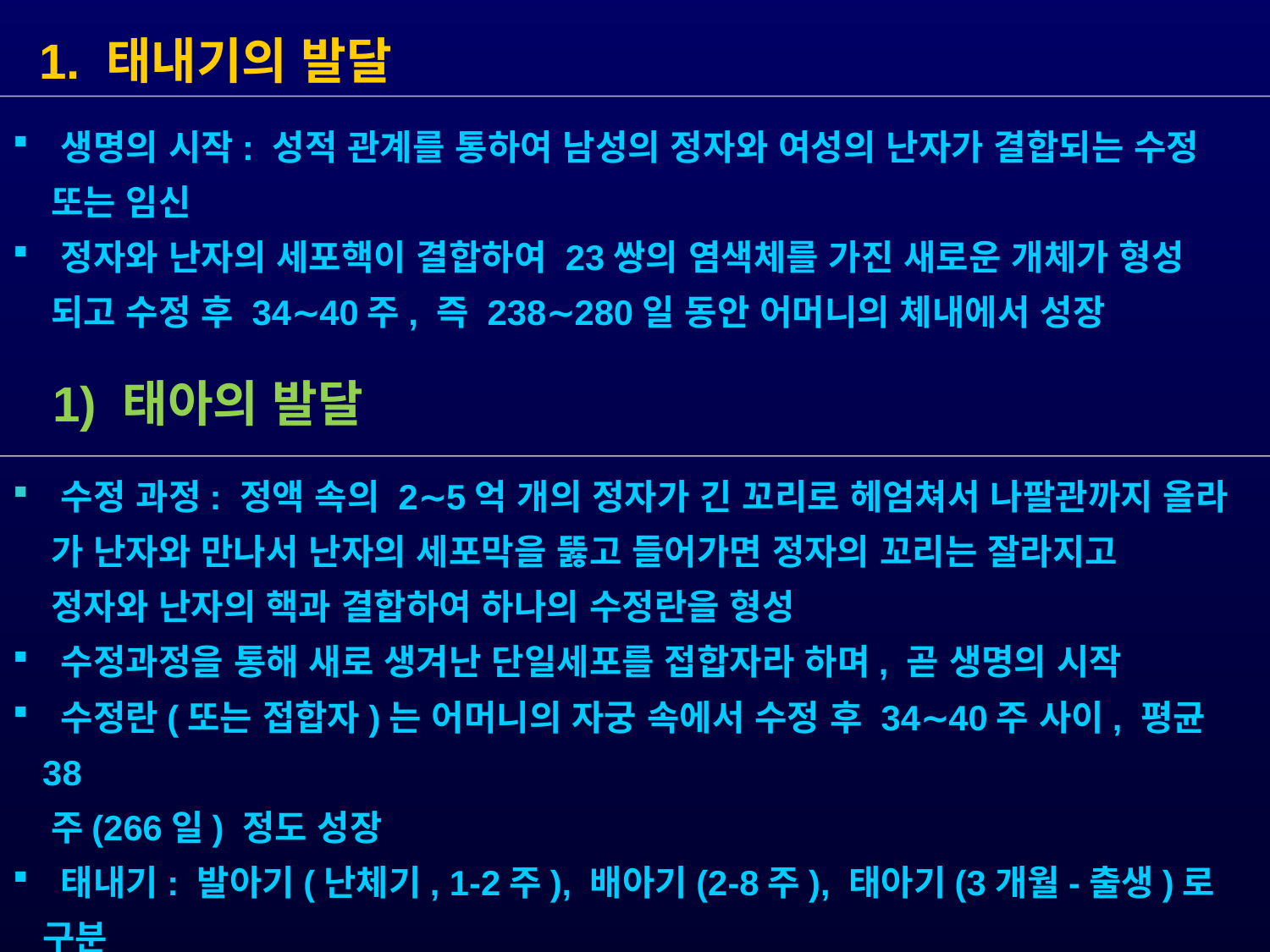

1. 태내기의 발달

 수정 과정: 정액 속의 2∼5억 개의 정자가 긴 꼬리로 헤엄쳐서 나팔관까지 올라
   가 난자와 만나서 난자의 세포막을 뚫고 들어가면 정자의 꼬리는 잘라지고
   정자와 난자의 핵과 결합하여 하나의 수정란을 형성
 수정과정을 통해 새로 생겨난 단일세포를 접합자라 하며, 곧 생명의 시작
 수정란(또는 접합자)는 어머니의 자궁 속에서 수정 후 34∼40주 사이, 평균 38
   주(266일) 정도 성장
 태내기: 발아기(난체기, 1-2주), 배아기(2-8주), 태아기(3개월-출생)로 구분
   (교재 133쪽 그림 5-1 참조)
 이 책에서는 편의상 임신기간을 3개월씩 3단계로 구분하여 태아 발달 논의
  1) 태아의 발달

 생명의 시작: 성적 관계를 통하여 남성의 정자와 여성의 난자가 결합되는 수정
   또는 임신
 정자와 난자의 세포핵이 결합하여 23쌍의 염색체를 가진 새로운 개체가 형성
   되고 수정 후 34∼40주, 즉 238∼280일 동안 어머니의 체내에서 성장